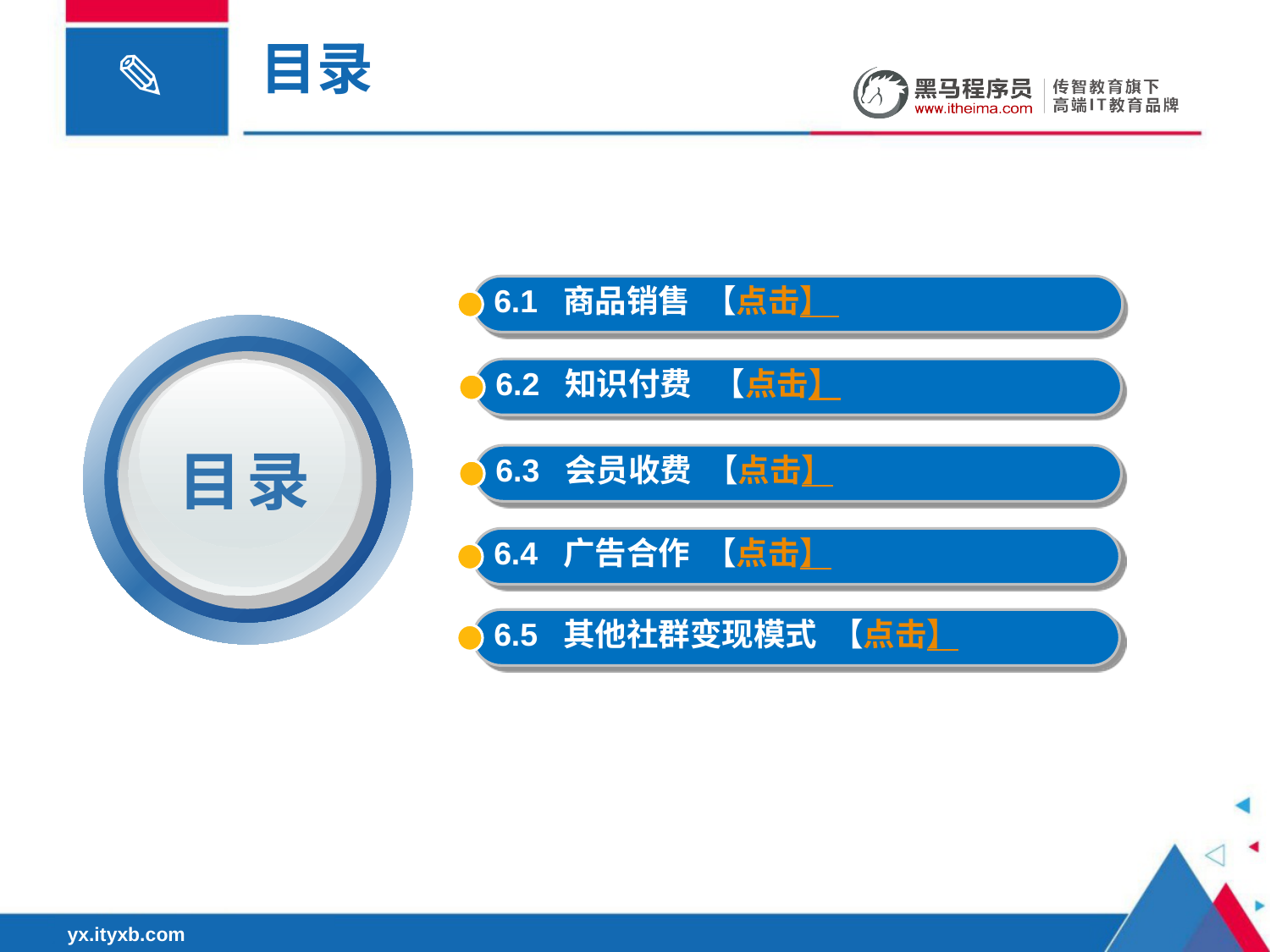

目录
6.1  商品销售  【点击】

6.2  知识付费   【点击】

目录
6.3  会员收费  【点击】

6.4  广告合作  【点击】

6.5  其他社群变现模式  【点击】